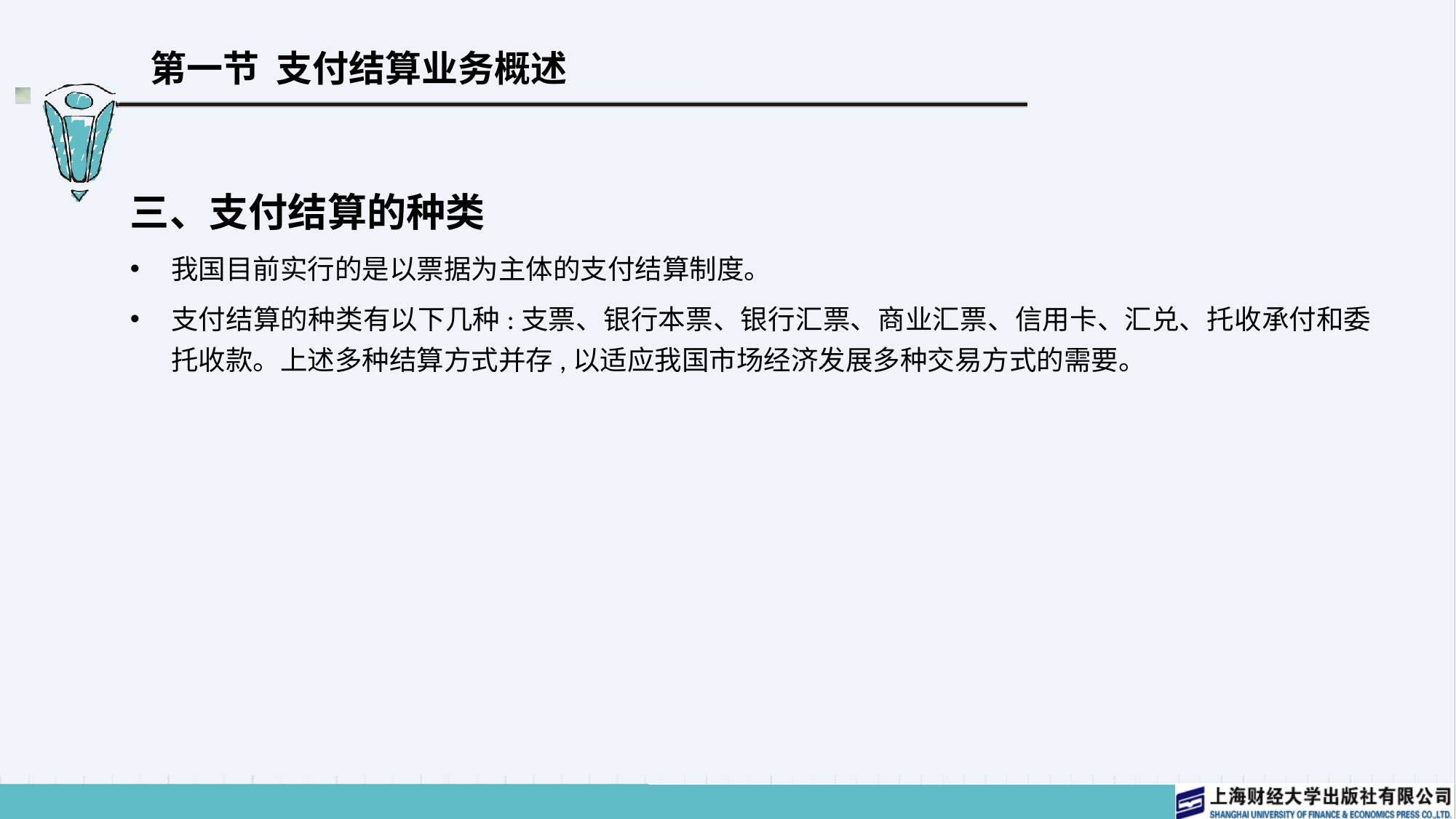

# 第一节  支付结算业务概述
三、支付结算的种类
我国目前实行的是以票据为主体的支付结算制度。
支付结算的种类有以下几种:支票、银行本票、银行汇票、商业汇票、信用卡、汇兑、托收承付和委托收款。上述多种结算方式并存,以适应我国市场经济发展多种交易方式的需要。